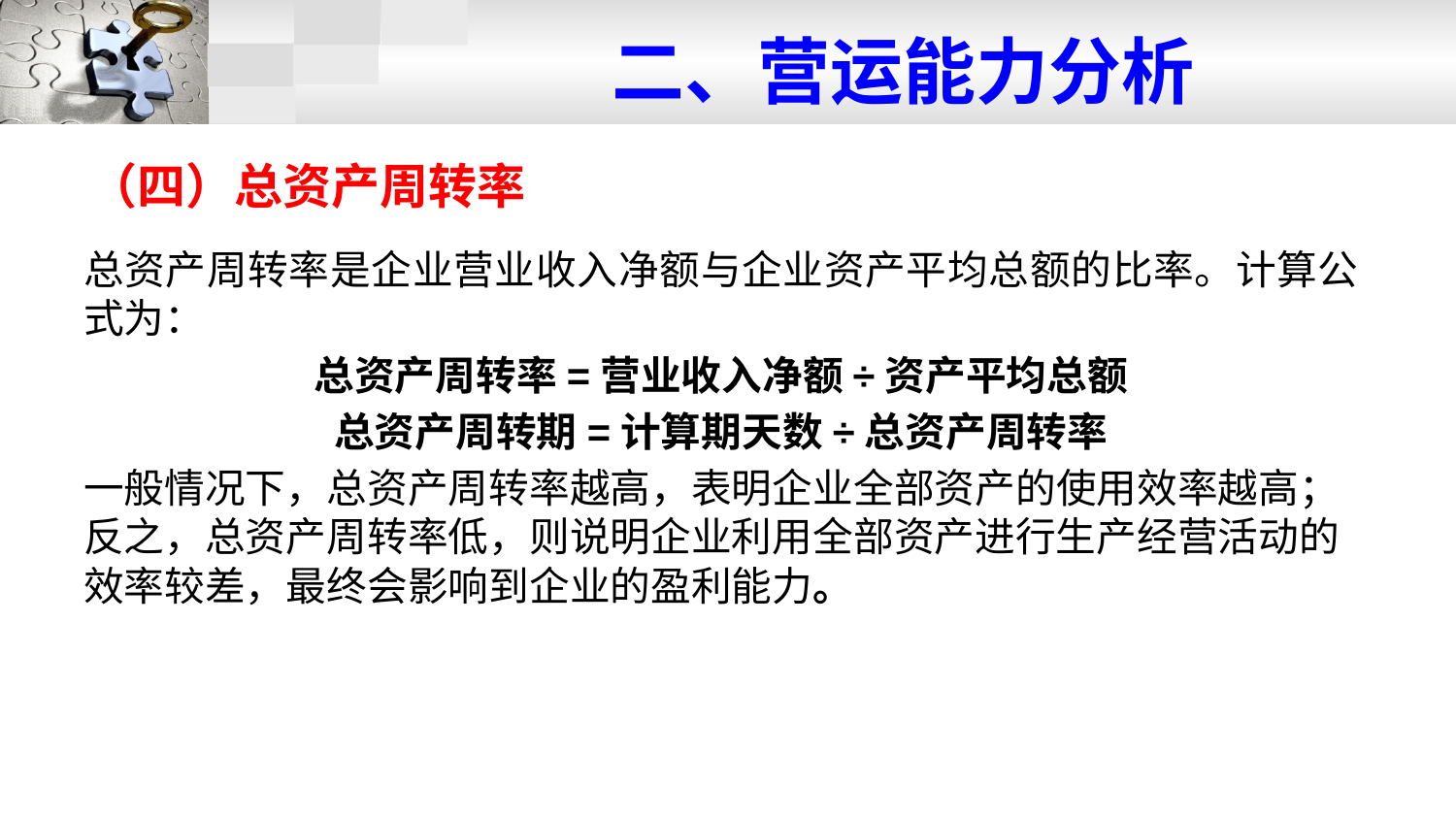

# 二、营运能力分析
（四）总资产周转率
总资产周转率是企业营业收入净额与企业资产平均总额的比率。计算公式为：
总资产周转率=营业收入净额÷资产平均总额
总资产周转期=计算期天数÷总资产周转率
一般情况下，总资产周转率越高，表明企业全部资产的使用效率越高；反之，总资产周转率低，则说明企业利用全部资产进行生产经营活动的效率较差，最终会影响到企业的盈利能力。